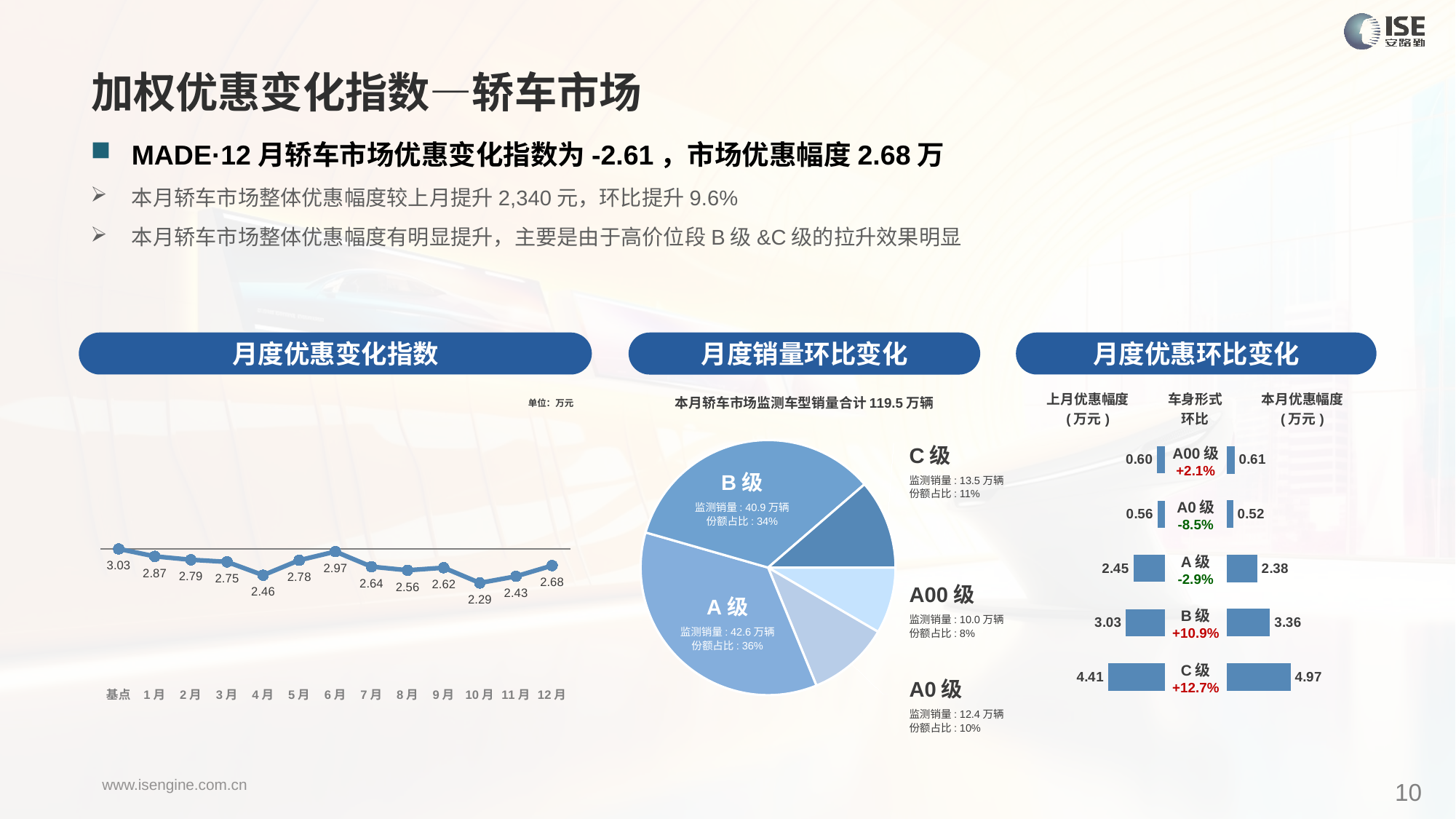

加权优惠变化指数—轿车市场
MADE·12月轿车市场优惠变化指数为-2.61，市场优惠幅度2.68万
本月轿车市场整体优惠幅度较上月提升2,340元，环比提升9.6%
本月轿车市场整体优惠幅度有明显提升，主要是由于高价位段B级&C级的拉升效果明显
月度优惠变化指数

月度优惠环比变化

月度销量环比变化

本月轿车市场监测车型销量合计119.5万辆
C级
监测销量: 13.5万辆
份额占比: 11%
B级
监测销量: 40.9万辆
份额占比: 34%
A00级
监测销量: 10.0万辆
份额占比: 8%
A级
监测销量: 42.6万辆
份额占比: 36%
A0级
监测销量: 12.4万辆
份额占比: 10%

### Chart

| Category | 细分市场 |
|---|---|
| A00级 | 100456.00000000122 |
| A0级 | 124251.0000000002 |
| A级 | 425970.0000000022 |
| B级 | 408970.0000000014 |
| C级 | 135447.0000000007 |

### Chart

| Category | Y2023 |
|---|---|
| 基点 | 0.0 |
| 1月 | -1.1707524092780748 |
| 2月 | -1.7 |
| 3月 | -2.03 |
| 4月 | -4.11 |
| 5月 | -1.77 |
| 6月 | -0.42 |
| 7月 | -2.78 |
| 8月 | -3.34 |
| 9月 | -2.94 |
| 10月 | -5.32 |
| 11月 | -4.29 |
| 12月 | -2.61 |
| 上月优惠幅度 (万元) | 车身形式 环比 | 本月优惠幅度 (万元) |
| --- | --- | --- |
单位：万元
| A00级 +2.1% |
| --- |
| A0级 -8.5% |
| A级 -2.9% |
| B级 +10.9% |
| C级 +12.7% |

### Chart

| Category | 优惠幅度 |
|---|---|
| A00 | 0.6 |
| A0 | 0.56 |
| A | 2.45 |
| B | 3.03 |
| C | 4.41 |

### Chart

| Category | 金额 |
|---|---|
| A00 | 0.6125552480688109 |
| A0 | 0.5151247072458234 |
| A | 2.377498298002209 |
| B | 3.3640333031762735 |
| C | 4.9691201724659635 |
10